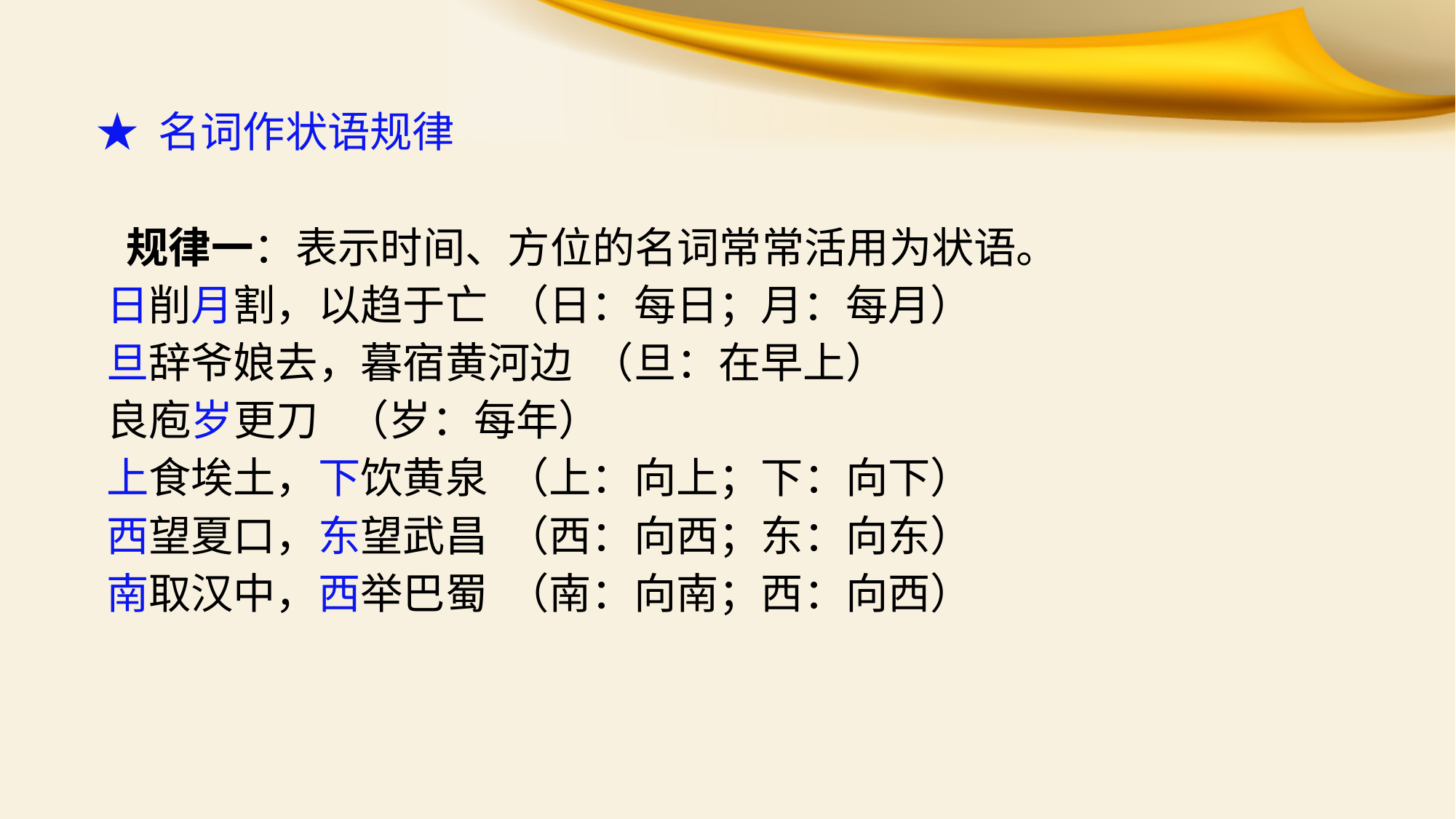

★ 名词作状语规律

      规律一：表示时间、方位的名词常常活用为状语。
    日削月割，以趋于亡  （日：每日；月：每月）
    旦辞爷娘去，暮宿黄河边  （旦：在早上）
    良庖岁更刀   （岁：每年）
    上食埃土，下饮黄泉  （上：向上；下：向下）
    西望夏口，东望武昌  （西：向西；东：向东）
    南取汉中，西举巴蜀  （南：向南；西：向西）